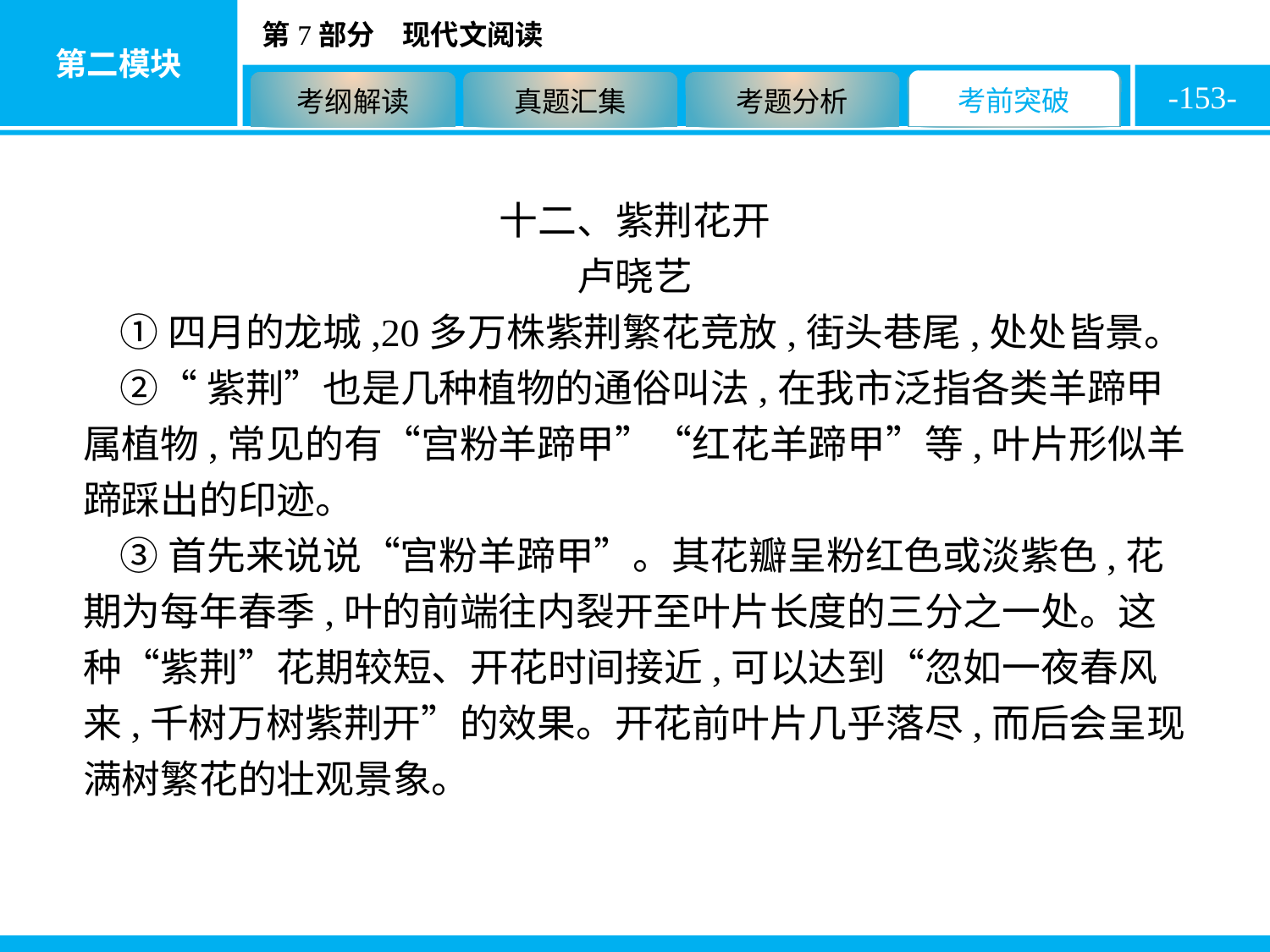

-153-
十二、紫荆花开
卢晓艺
①四月的龙城,20多万株紫荆繁花竞放,街头巷尾,处处皆景。
②“紫荆”也是几种植物的通俗叫法,在我市泛指各类羊蹄甲属植物,常见的有“宫粉羊蹄甲”“红花羊蹄甲”等,叶片形似羊蹄踩出的印迹。
③首先来说说“宫粉羊蹄甲”。其花瓣呈粉红色或淡紫色,花期为每年春季,叶的前端往内裂开至叶片长度的三分之一处。这种“紫荆”花期较短、开花时间接近,可以达到“忽如一夜春风来,千树万树紫荆开”的效果。开花前叶片几乎落尽,而后会呈现满树繁花的壮观景象。